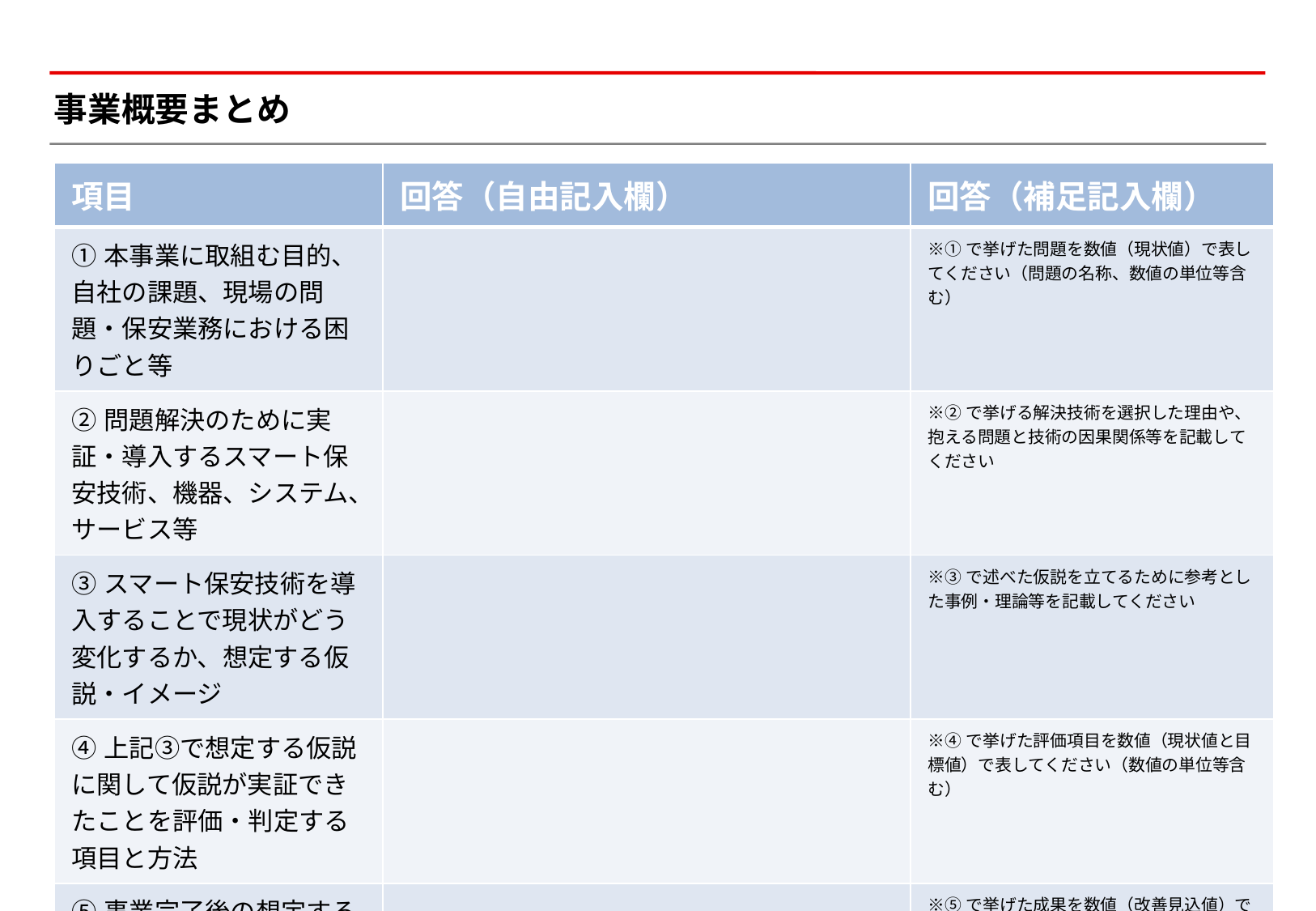

# 事業概要まとめ
| 項目 | 回答（自由記入欄） | 回答（補足記入欄） |
| --- | --- | --- |
| ①本事業に取組む目的、自社の課題、現場の問題・保安業務における困りごと等 |  | ※①で挙げた問題を数値（現状値）で表してください（問題の名称、数値の単位等含む） |
| ②問題解決のために実証・導入するスマート保安技術、機器、システム、サービス等 |  | ※②で挙げる解決技術を選択した理由や、抱える問題と技術の因果関係等を記載してください |
| ③スマート保安技術を導入することで現状がどう変化するか、想定する仮説・イメージ |  | ※③で述べた仮説を立てるために参考とした事例・理論等を記載してください |
| ④上記③で想定する仮説に関して仮説が実証できたことを評価・判定する項目と方法 |  | ※④で挙げた評価項目を数値（現状値と目標値）で表してください（数値の単位等含む） |
| ⑤事業完了後の想定する成果（定量・定性的）、上記①で挙げた問題の改善見込 |  | ※⑤で挙げた成果を数値（改善見込値）で表してください（成果の名称、数値の単位等含む） |